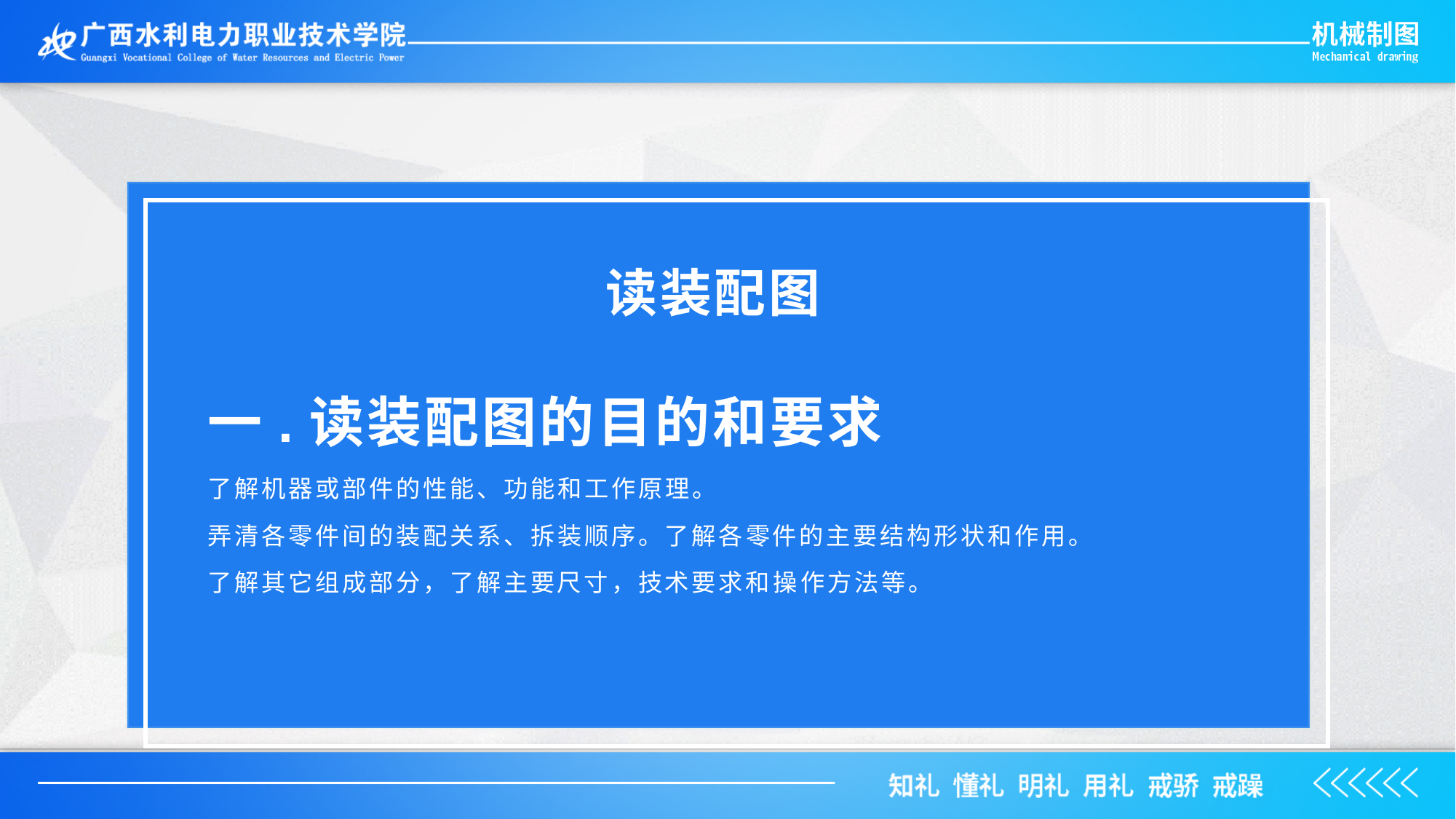

读装配图
一.读装配图的目的和要求
了解机器或部件的性能、功能和工作原理。
弄清各零件间的装配关系、拆装顺序。了解各零件的主要结构形状和作用。
了解其它组成部分，了解主要尺寸，技术要求和操作方法等。